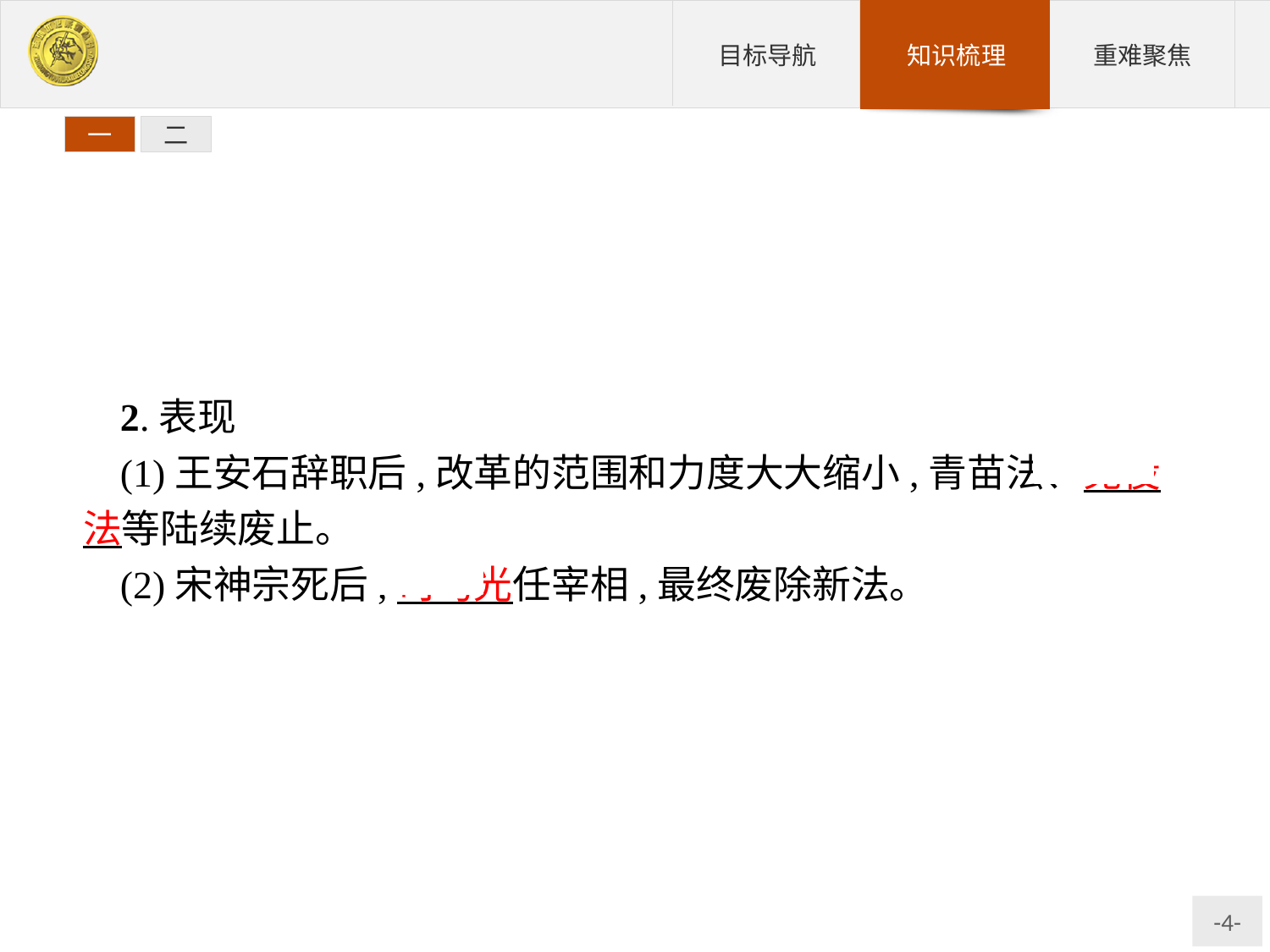

一
二
2.表现
(1)王安石辞职后,改革的范围和力度大大缩小,青苗法、免役法等陆续废止。
(2)宋神宗死后,司马光任宰相,最终废除新法。